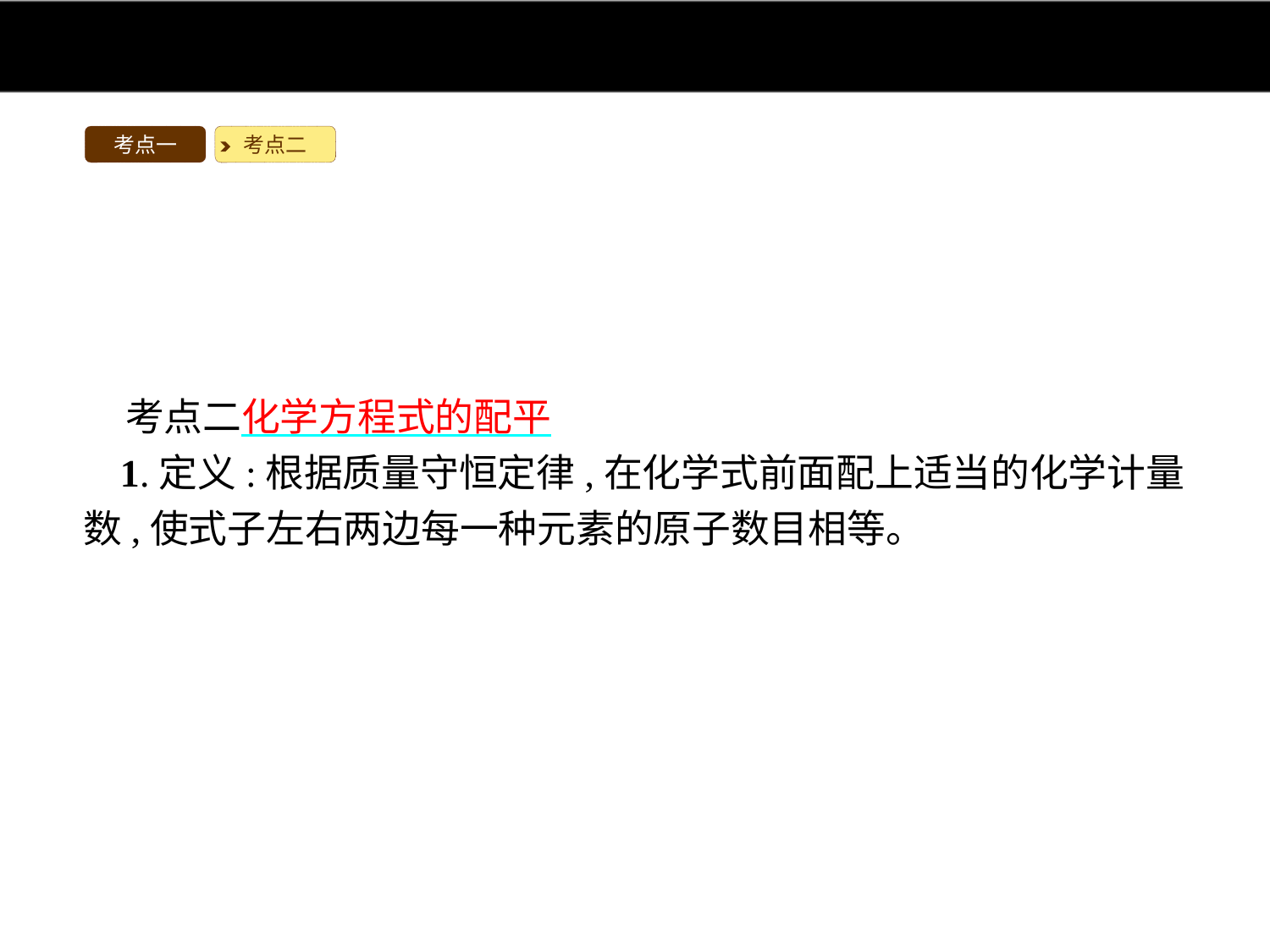

考点一
考点二

考点二化学方程式的配平
1.定义:根据质量守恒定律,在化学式前面配上适当的化学计量数,使式子左右两边每一种元素的原子数目相等。